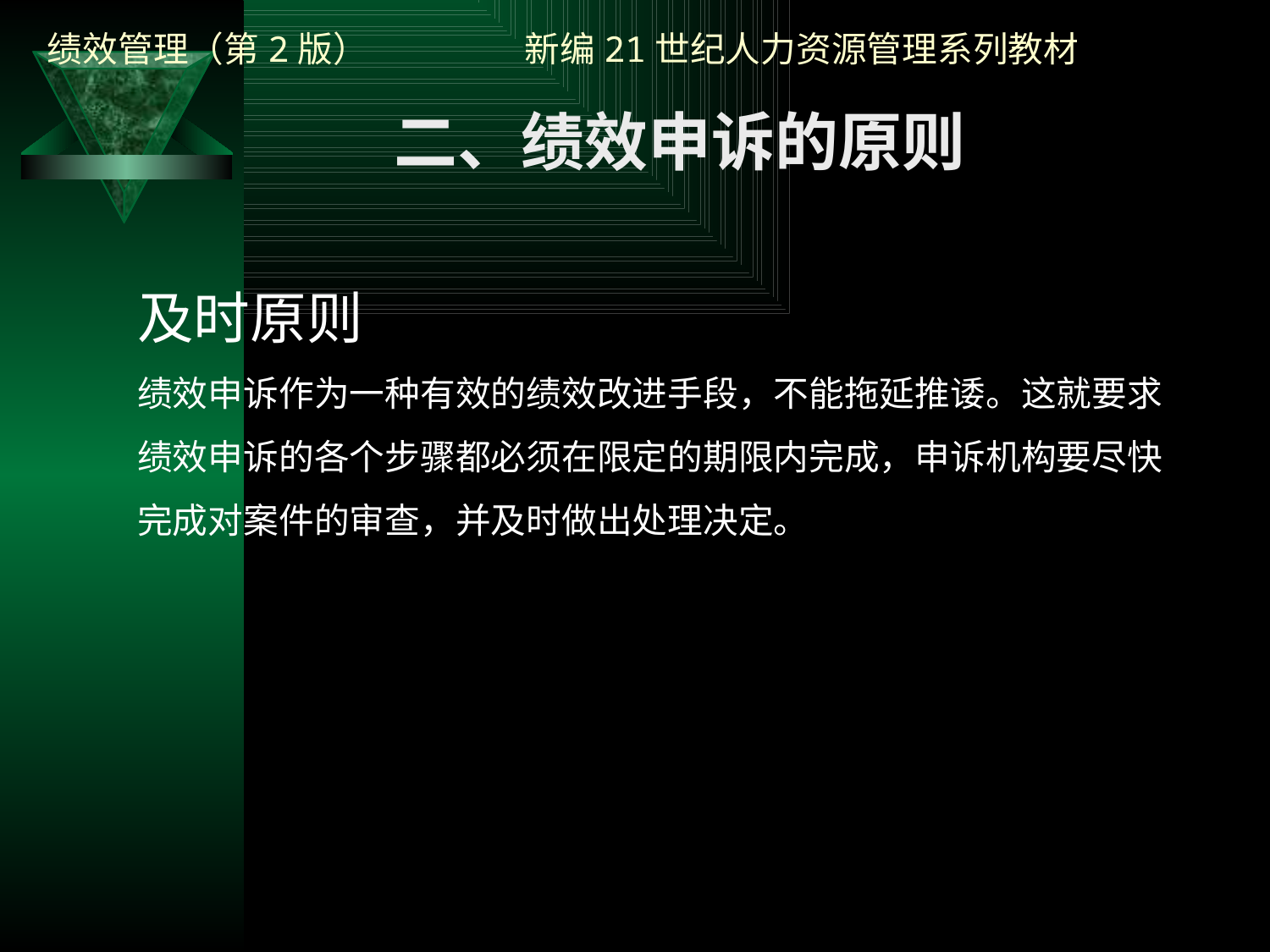

二、绩效申诉的原则
及时原则
绩效申诉作为一种有效的绩效改进手段，不能拖延推诿。这就要求绩效申诉的各个步骤都必须在限定的期限内完成，申诉机构要尽快完成对案件的审查，并及时做出处理决定。